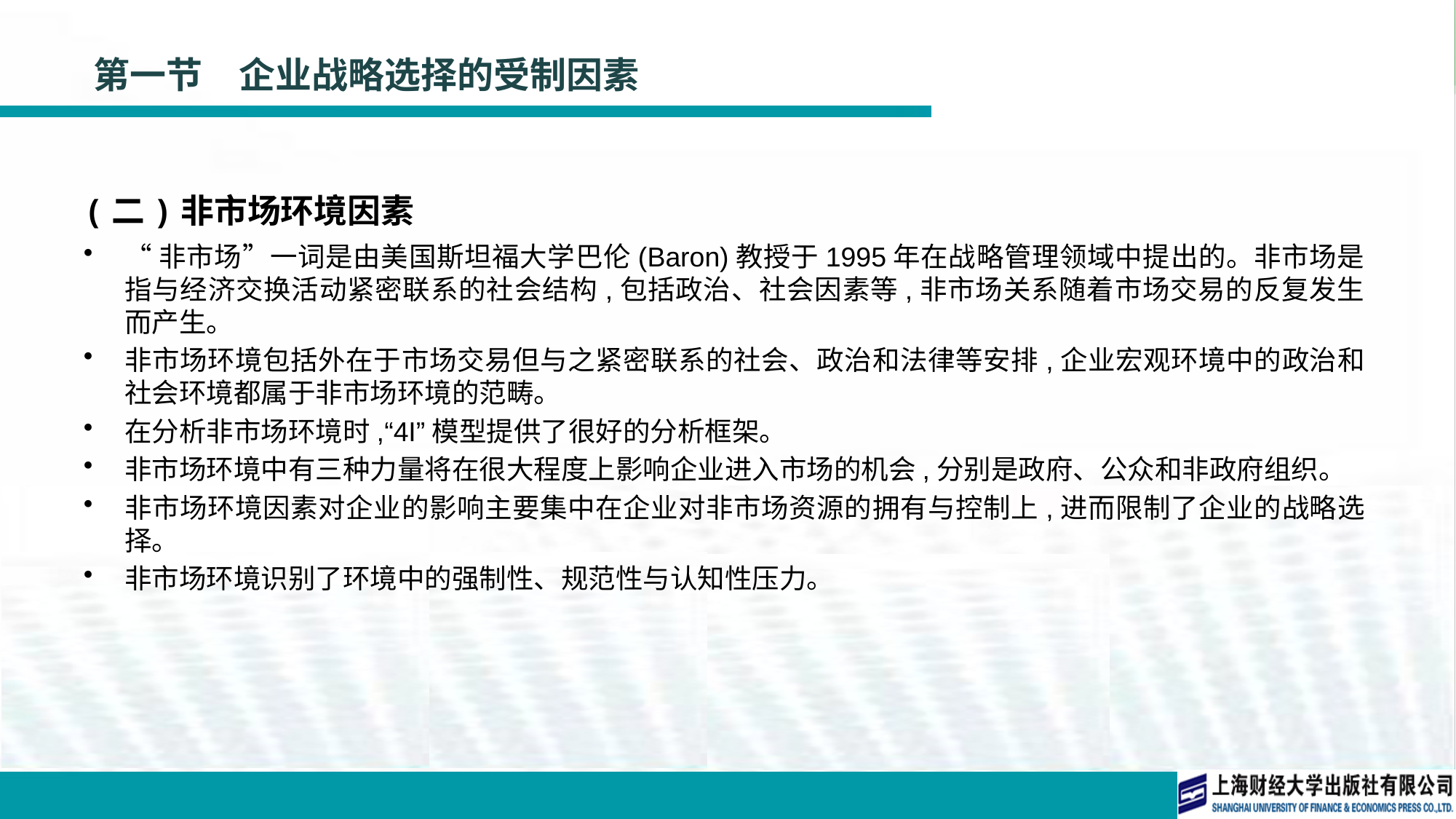

# 第一节　企业战略选择的受制因素
(二)非市场环境因素
“非市场”一词是由美国斯坦福大学巴伦(Baron)教授于1995年在战略管理领域中提出的。非市场是指与经济交换活动紧密联系的社会结构,包括政治、社会因素等,非市场关系随着市场交易的反复发生而产生。
非市场环境包括外在于市场交易但与之紧密联系的社会、政治和法律等安排,企业宏观环境中的政治和社会环境都属于非市场环境的范畴。
在分析非市场环境时,“4I”模型提供了很好的分析框架。
非市场环境中有三种力量将在很大程度上影响企业进入市场的机会,分别是政府、公众和非政府组织。
非市场环境因素对企业的影响主要集中在企业对非市场资源的拥有与控制上,进而限制了企业的战略选择。
非市场环境识别了环境中的强制性、规范性与认知性压力。